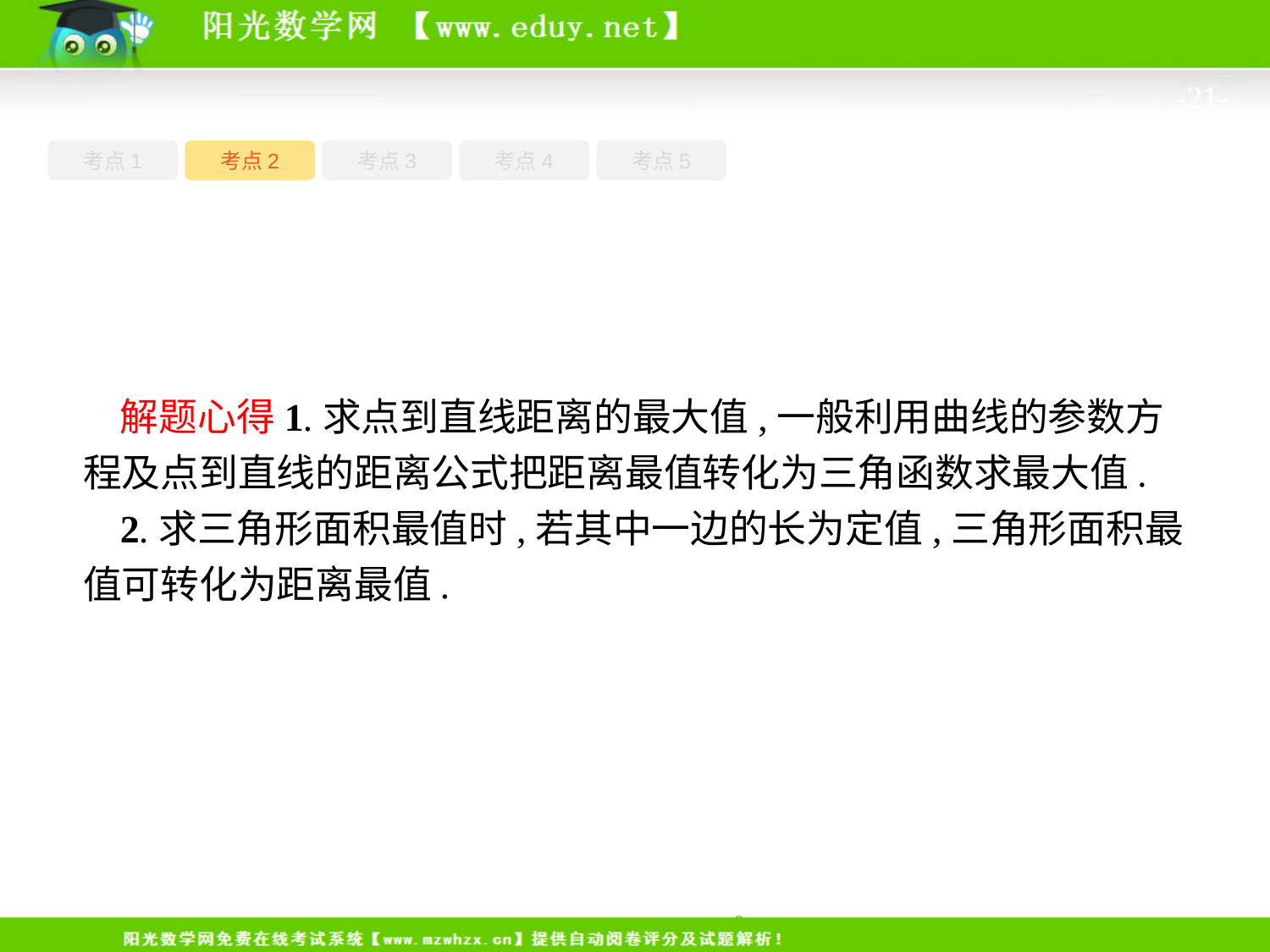

-21-
考点1
考点3
考点4
考点5
考点2
解题心得1.求点到直线距离的最大值,一般利用曲线的参数方程及点到直线的距离公式把距离最值转化为三角函数求最大值.
2.求三角形面积最值时,若其中一边的长为定值,三角形面积最值可转化为距离最值.